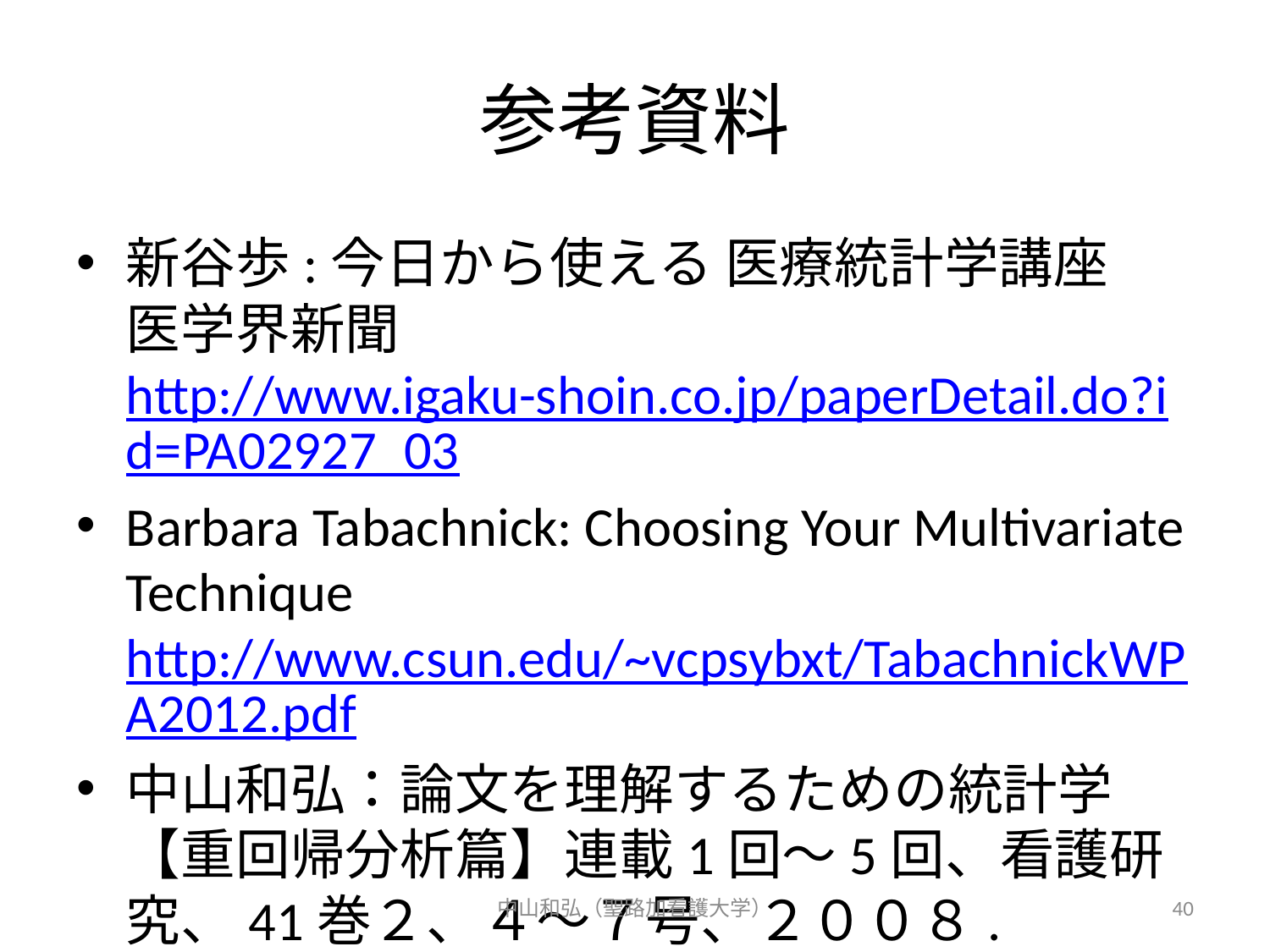

# 参考資料
新谷歩:今日から使える 医療統計学講座　医学界新聞　http://www.igaku-shoin.co.jp/paperDetail.do?id=PA02927_03
Barbara Tabachnick: Choosing Your Multivariate Technique http://www.csun.edu/~vcpsybxt/TabachnickWPA2012.pdf
中山和弘：論文を理解するための統計学 【重回帰分析篇】連載1回～5回、看護研究、41巻２、４～７号、２００８.

中山和弘（聖路加看護大学）
40